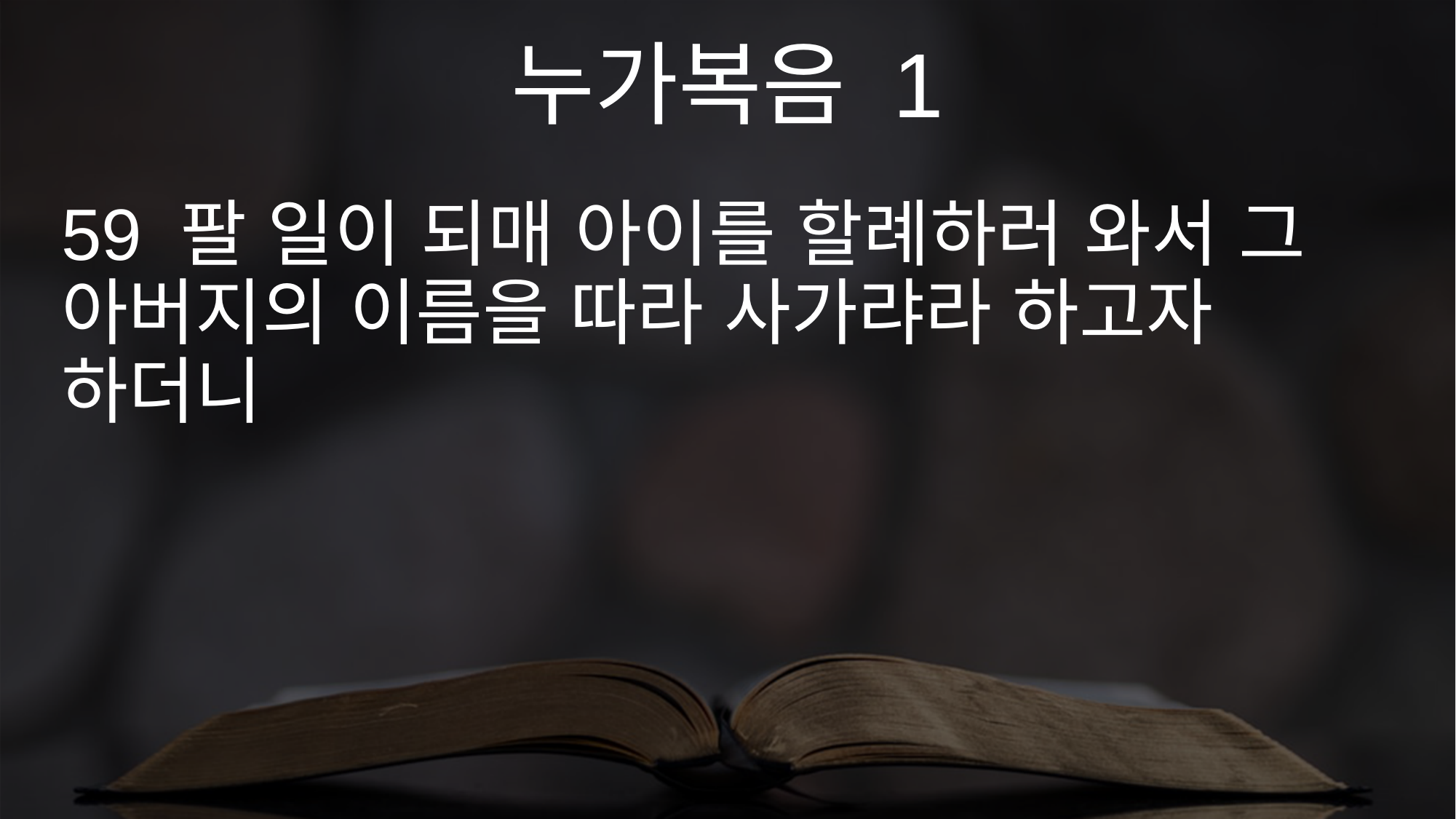

누가복음 1
59 팔 일이 되매 아이를 할례하러 와서 그 아버지의 이름을 따라 사가랴라 하고자 하더니